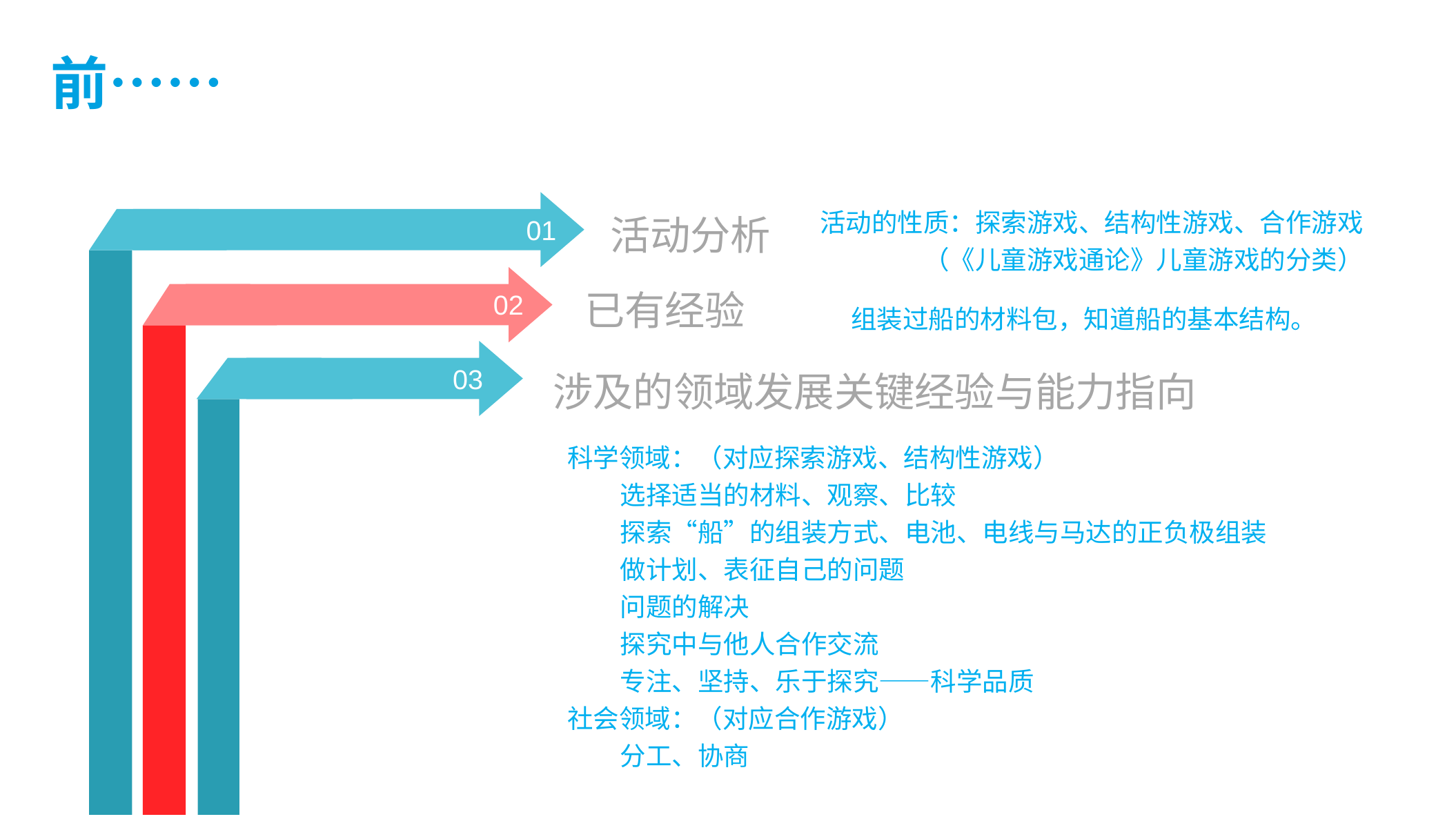

前……

活动分析
活动的性质：探索游戏、结构性游戏、合作游戏（《儿童游戏通论》儿童游戏的分类）
01

已有经验
组装过船的材料包，知道船的基本结构。
02

涉及的领域发展关键经验与能力指向
科学领域：（对应探索游戏、结构性游戏）
        选择适当的材料、观察、比较
        探索“船”的组装方式、电池、电线与马达的正负极组装
        做计划、表征自己的问题
        问题的解决
        探究中与他人合作交流
        专注、坚持、乐于探究——科学品质
社会领域：（对应合作游戏）
        分工、协商
03

04